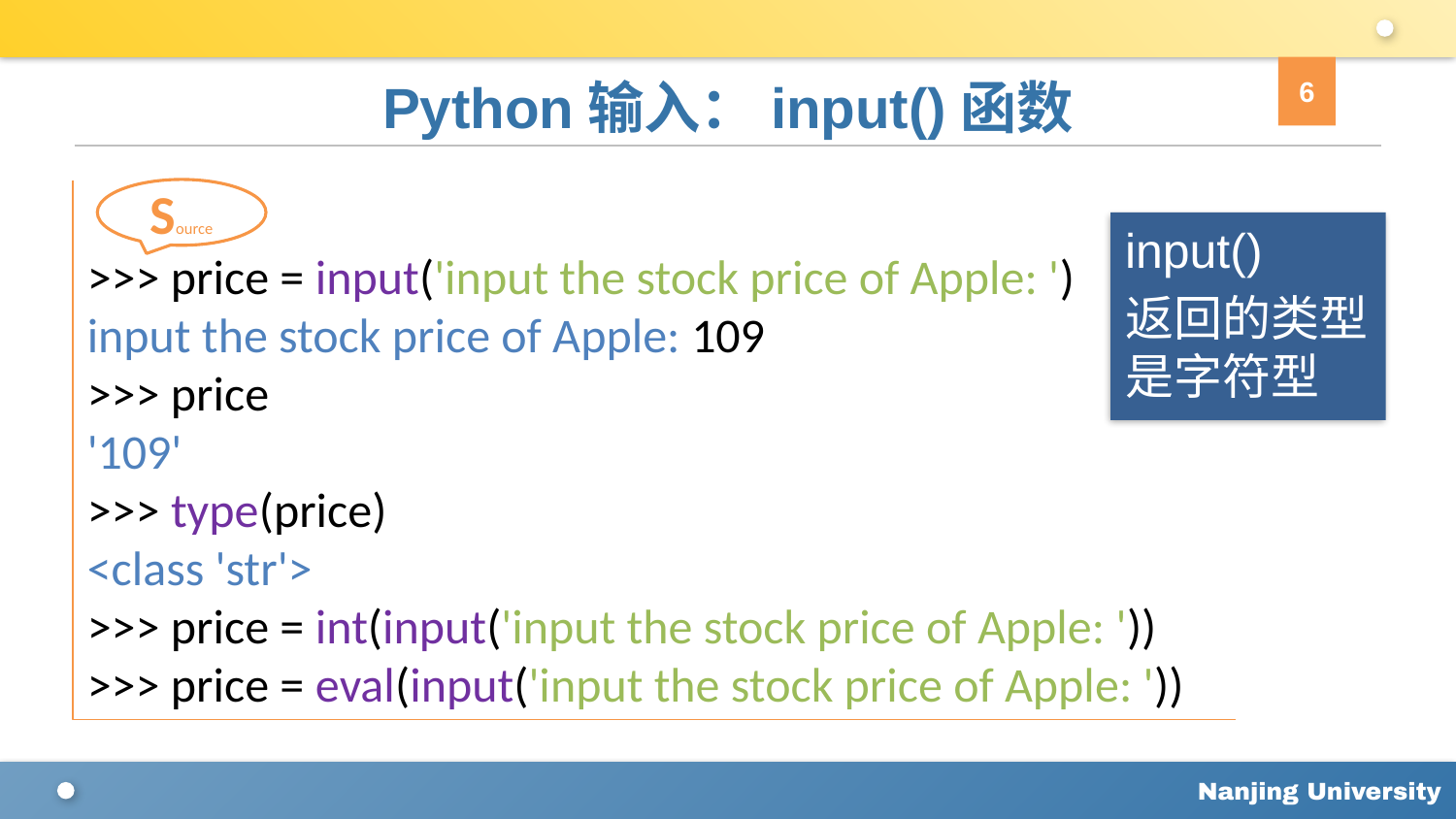

6
# Python输入：input()函数
Source

>>> price = input('input the stock price of Apple: ')
input the stock price of Apple: 109
>>> price
'109'
>>> type(price)
<class 'str'>
>>> price = int(input('input the stock price of Apple: '))
>>> price = eval(input('input the stock price of Apple: '))
input()
返回的类型是字符型